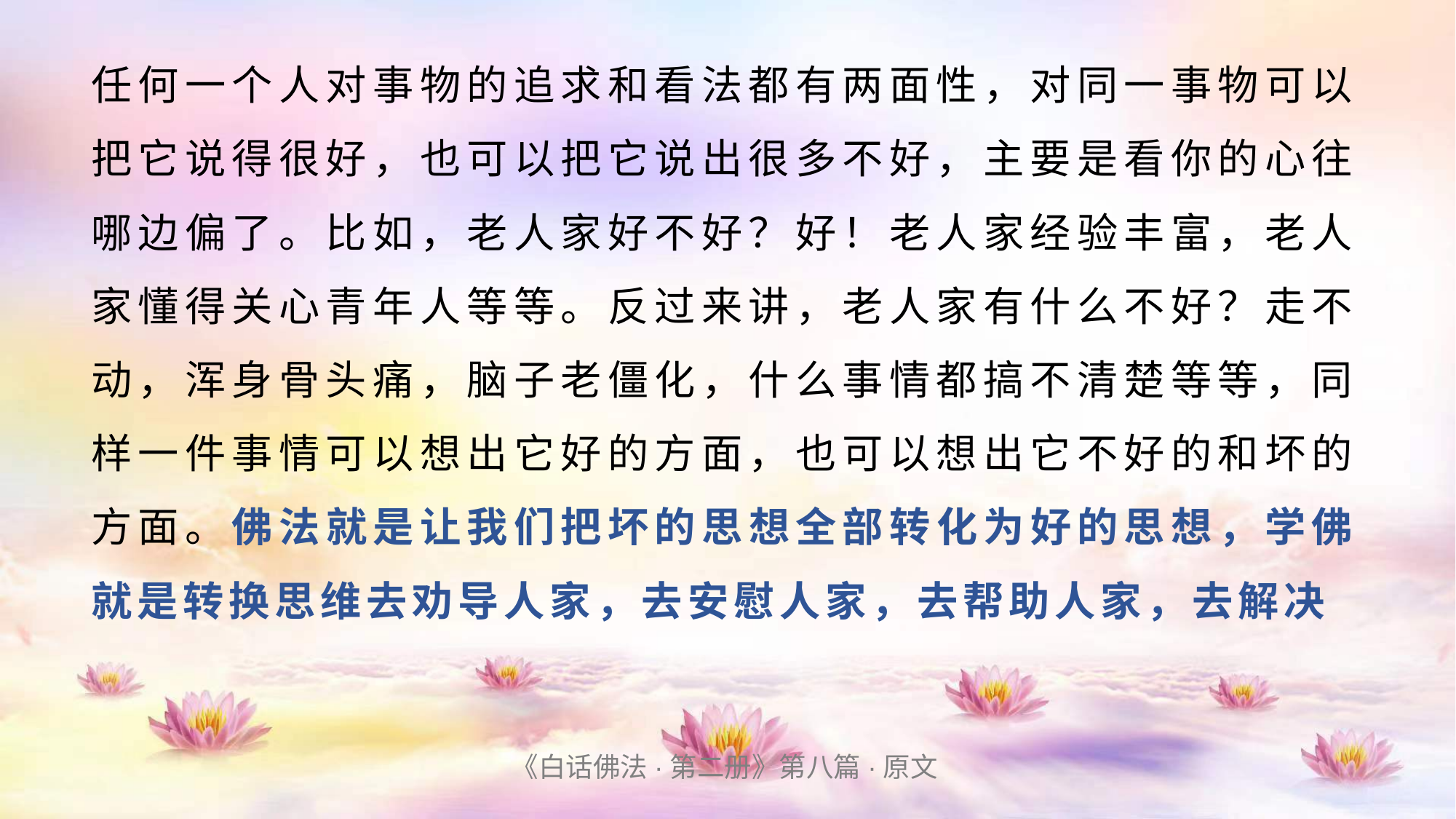

# 任何一个人对事物的追求和看法都有两面性，对同一事物可以把它说得很好，也可以把它说出很多不好，主要是看你的心往哪边偏了。比如，老人家好不好？好！老人家经验丰富，老人家懂得关心青年人等等。反过来讲，老人家有什么不好？走不动，浑身骨头痛，脑子老僵化，什么事情都搞不清楚等等，同样一件事情可以想出它好的方面，也可以想出它不好的和坏的方面。佛法就是让我们把坏的思想全部转化为好的思想，学佛就是转换思维去劝导人家，去安慰人家，去帮助人家，去解决
《白话佛法·第二册》第八篇·原文